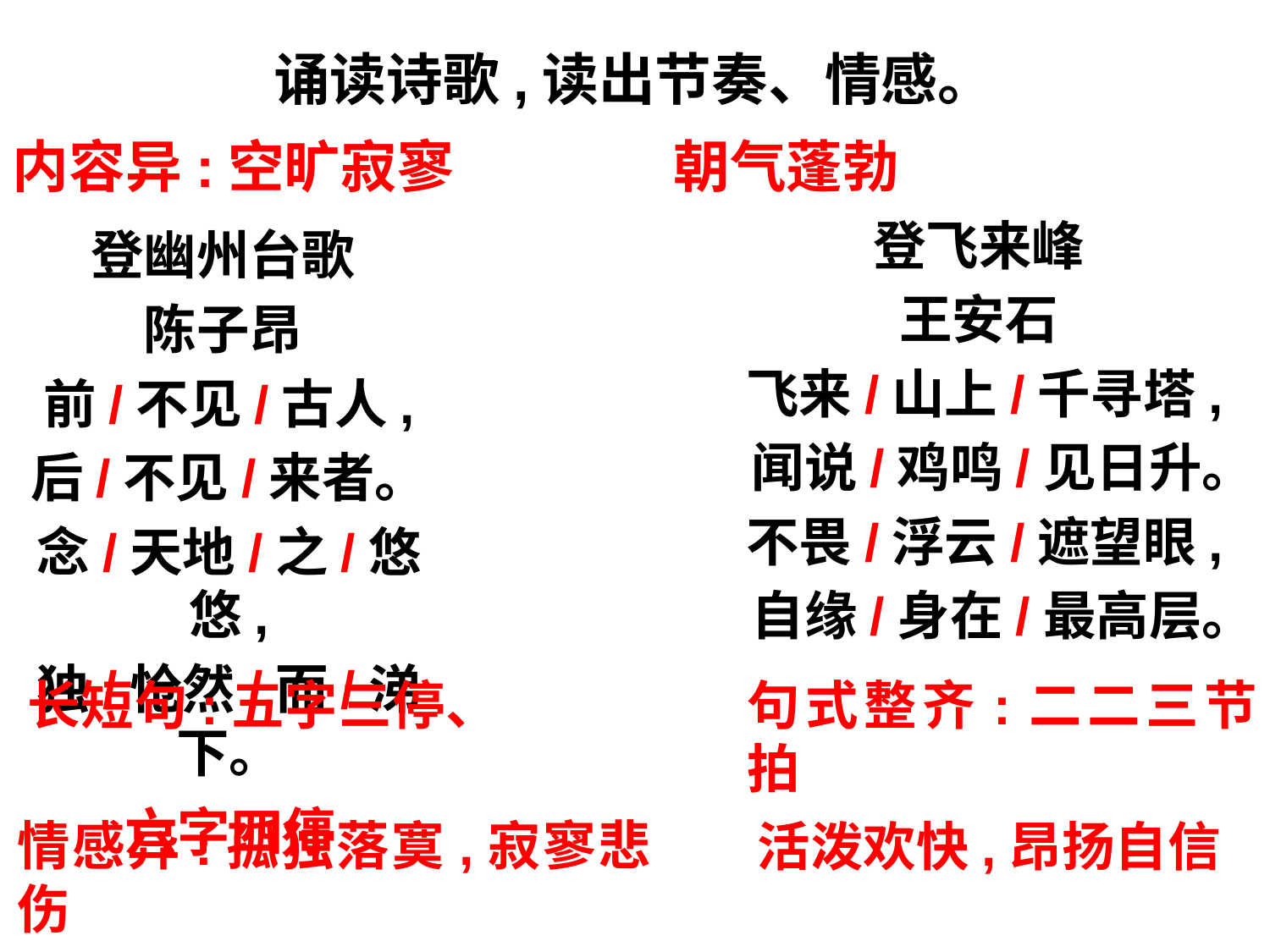

诵读诗歌,读出节奏、情感。
内容异:空旷寂寥                 朝气蓬勃
登飞来峰
王安石
飞来/山上/千寻塔,
  闻说/鸡鸣/见日升。
不畏/浮云/遮望眼,
  自缘/身在/最高层。
登幽州台歌
陈子昂
前/不见/古人,
后/不见/来者。
念/天地/之/悠悠,
独/怆然/而/涕下。
长短句:五字三停、
       六字四停
句式整齐:二二三节拍
情感异:孤独落寞,寂寥悲伤
活泼欢快,昂扬自信